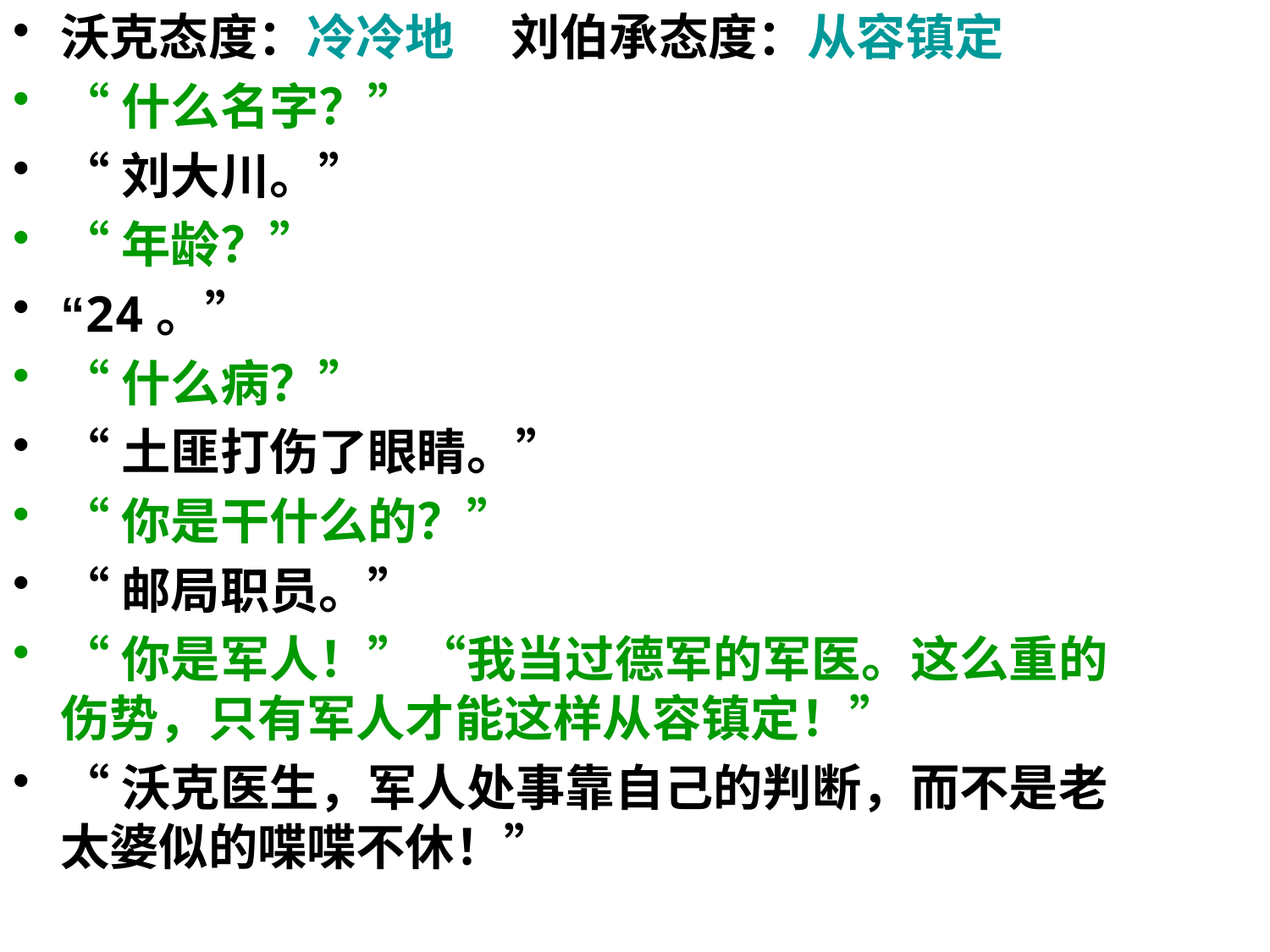

沃克态度：冷冷地     刘伯承态度：从容镇定
“什么名字？”
“刘大川。”
“年龄？”
“24。”
“什么病？”
“土匪打伤了眼睛。”
“你是干什么的？”
“邮局职员。”
“你是军人！”“我当过德军的军医。这么重的伤势，只有军人才能这样从容镇定！”
“沃克医生，军人处事靠自己的判断，而不是老太婆似的喋喋不休！”